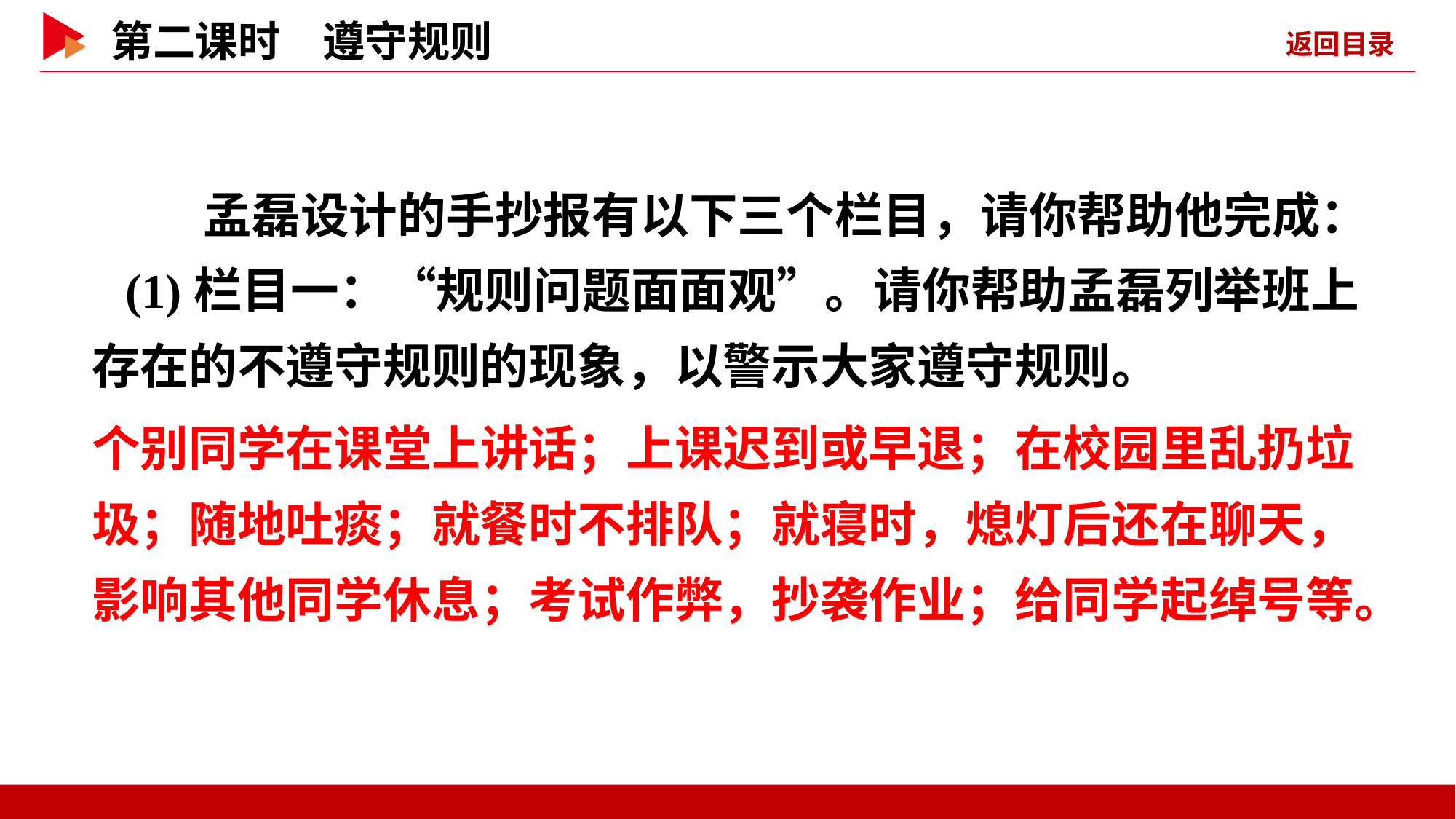

孟磊设计的手抄报有以下三个栏目，请你帮助他完成：
(1)栏目一：“规则问题面面观”。请你帮助孟磊列举班上存在的不遵守规则的现象，以警示大家遵守规则。
个别同学在课堂上讲话；上课迟到或早退；在校园里乱扔垃圾；随地吐痰；就餐时不排队；就寝时，熄灯后还在聊天，影响其他同学休息；考试作弊，抄袭作业；给同学起绰号等。